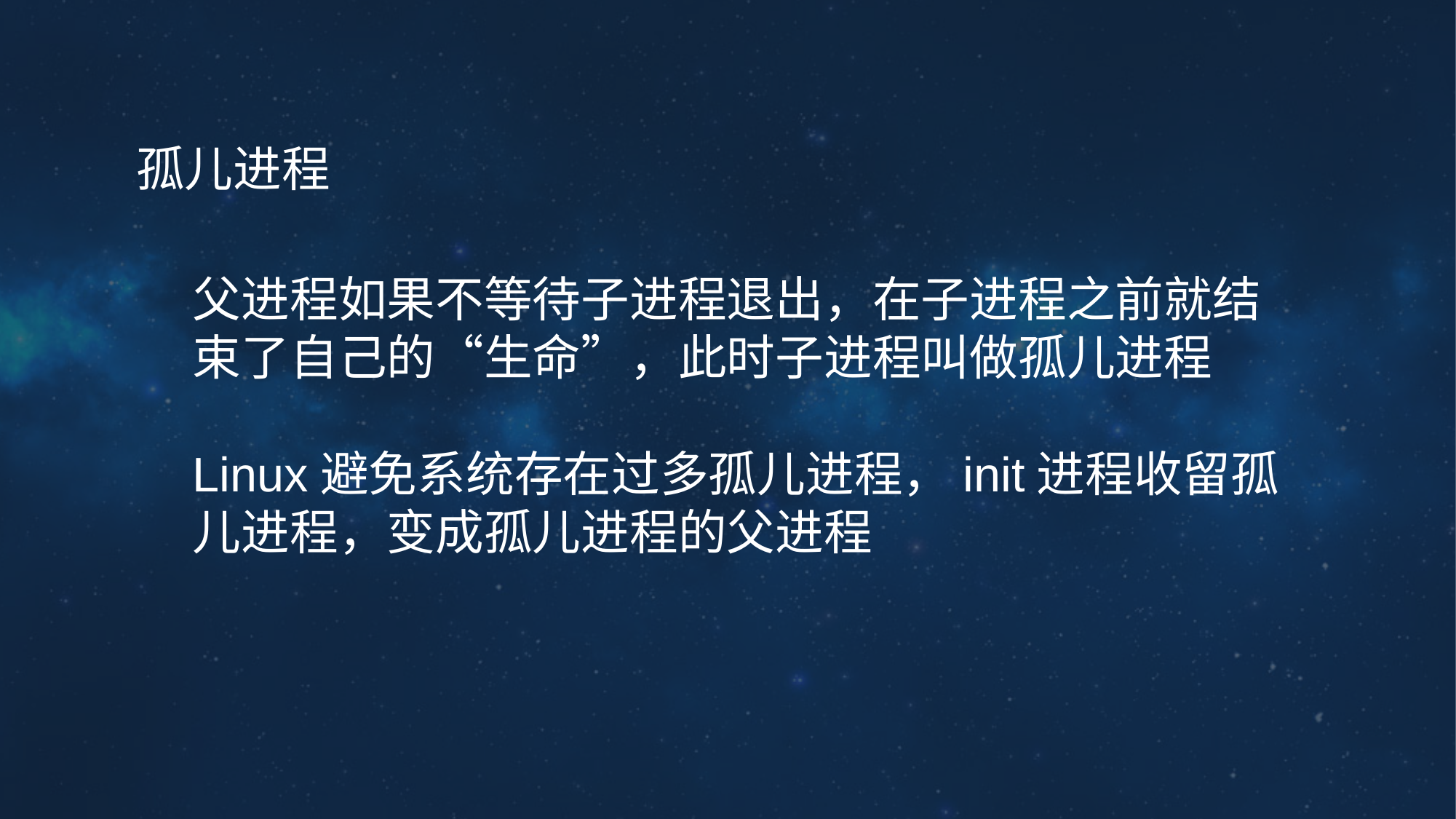

孤儿进程

父进程如果不等待子进程退出，在子进程之前就结束了自己的“生命”，此时子进程叫做孤儿进程

Linux避免系统存在过多孤儿进程，init进程收留孤儿进程，变成孤儿进程的父进程